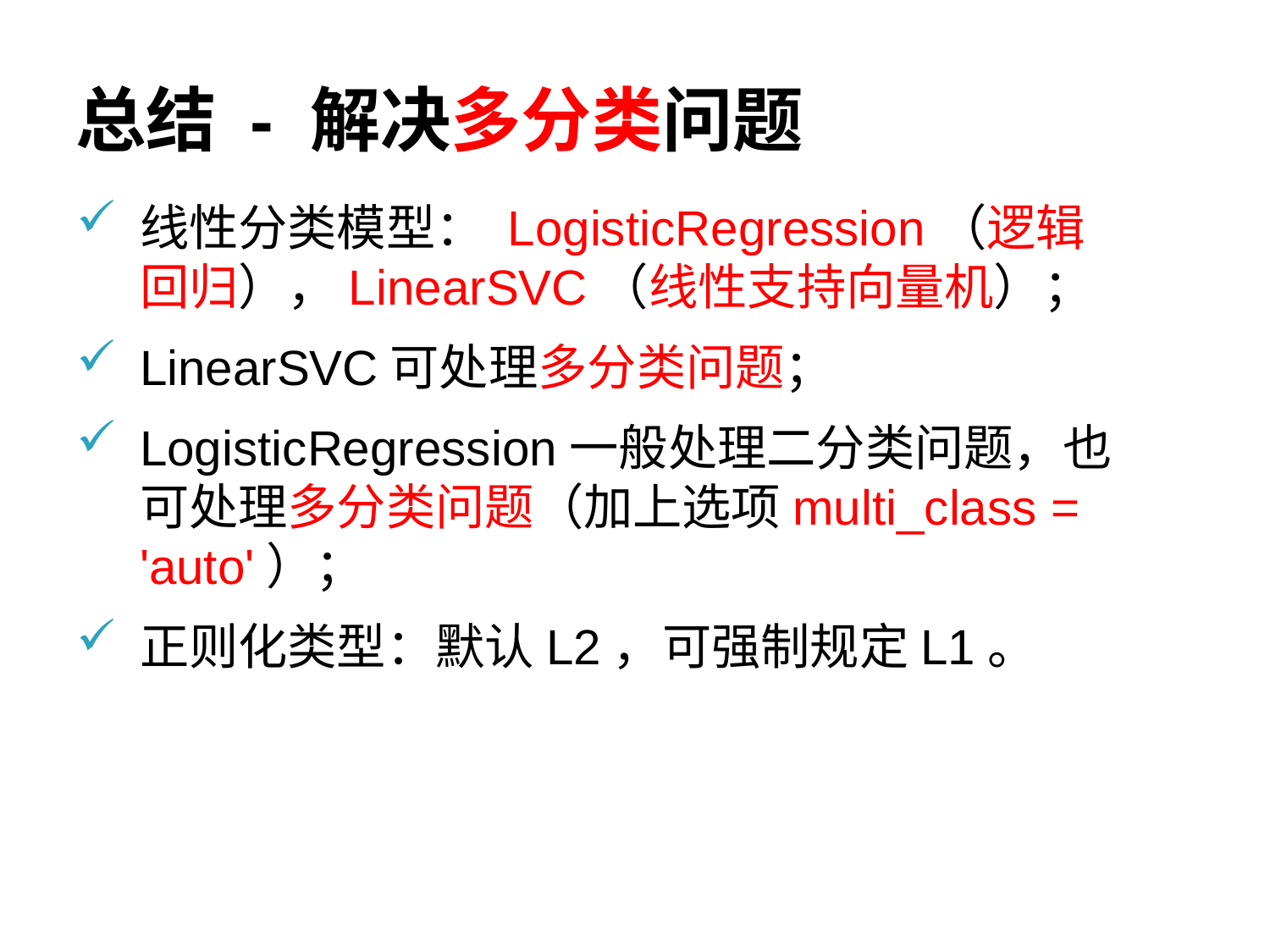

# 总结 - 解决多分类问题
线性分类模型： LogisticRegression（逻辑回归），LinearSVC（线性支持向量机）；
LinearSVC可处理多分类问题；
LogisticRegression一般处理二分类问题，也可处理多分类问题（加上选项multi_class = 'auto'）；
正则化类型：默认L2，可强制规定L1。